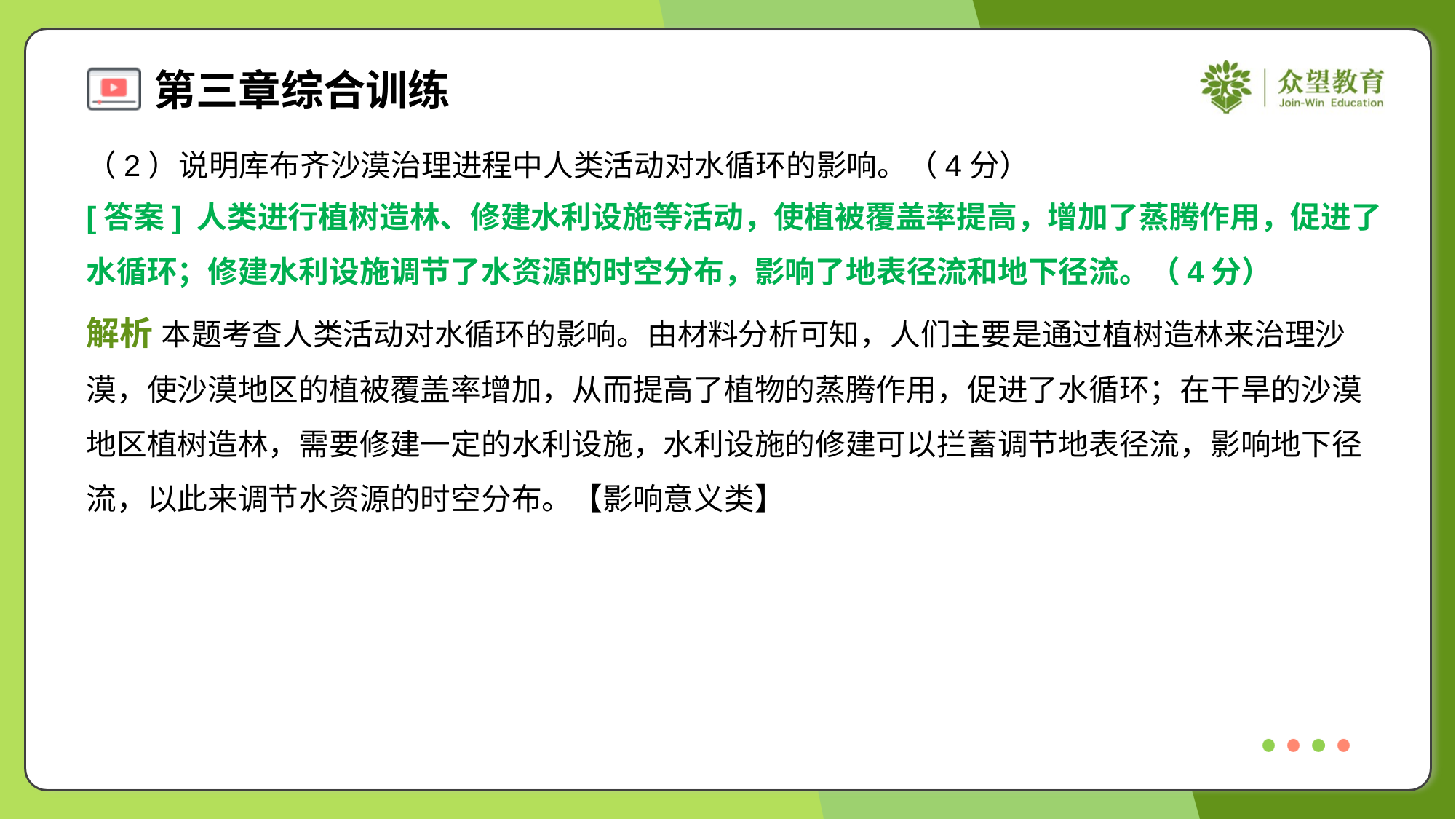

（2）说明库布齐沙漠治理进程中人类活动对水循环的影响。（4分）
[答案] 人类进行植树造林、修建水利设施等活动，使植被覆盖率提高，增加了蒸腾作用，促进了
水循环；修建水利设施调节了水资源的时空分布，影响了地表径流和地下径流。（4分）
解析 本题考查人类活动对水循环的影响。由材料分析可知，人们主要是通过植树造林来治理沙
漠，使沙漠地区的植被覆盖率增加，从而提高了植物的蒸腾作用，促进了水循环；在干旱的沙漠
地区植树造林，需要修建一定的水利设施，水利设施的修建可以拦蓄调节地表径流，影响地下径
流，以此来调节水资源的时空分布。【影响意义类】